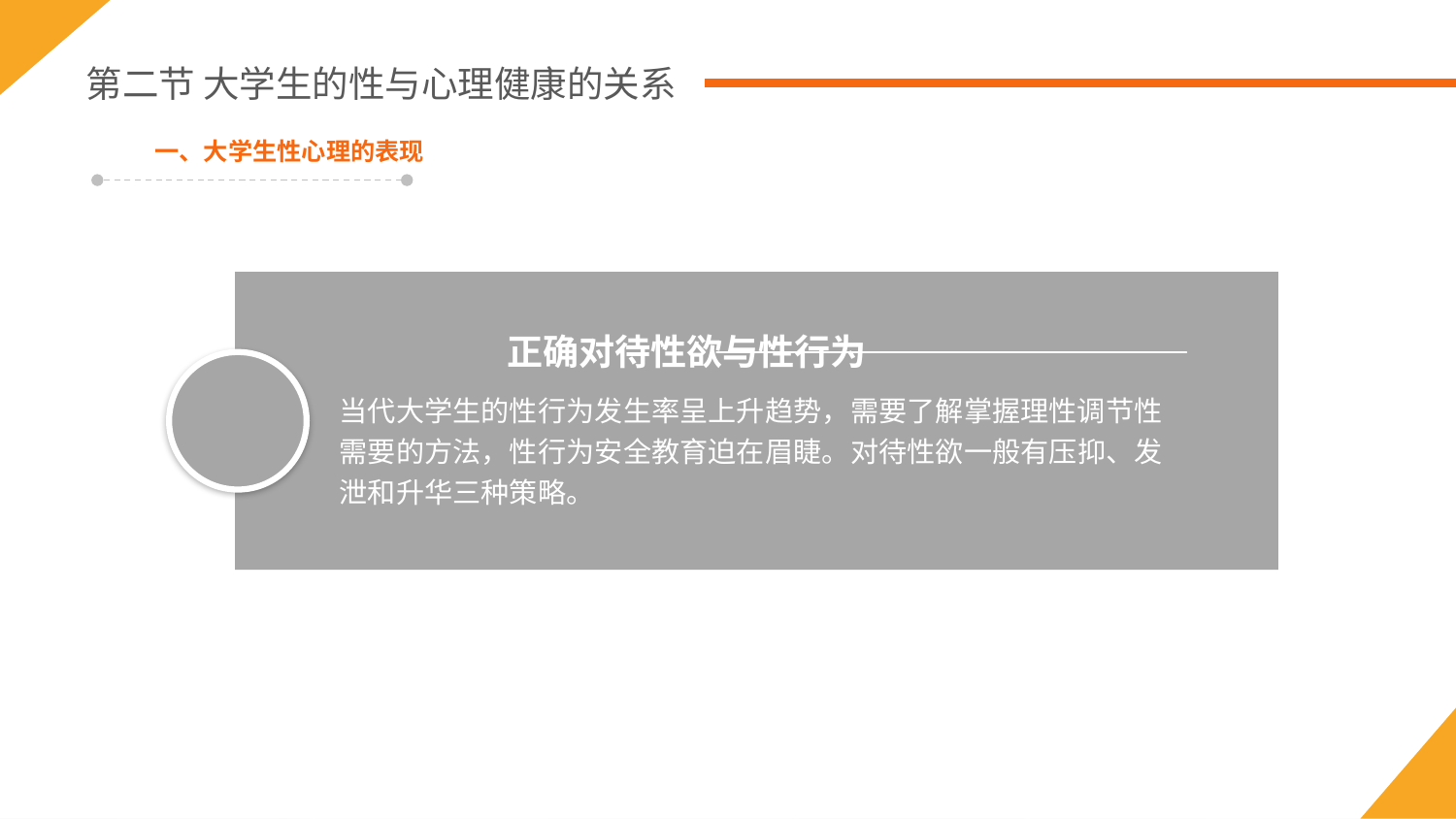

第二节 大学生的性与心理健康的关系
一、大学生性心理的表现

正确对待性欲与性行为

当代大学生的性行为发生率呈上升趋势，需要了解掌握理性调节性需要的方法，性行为安全教育迫在眉睫。对待性欲一般有压抑、发泄和升华三种策略。